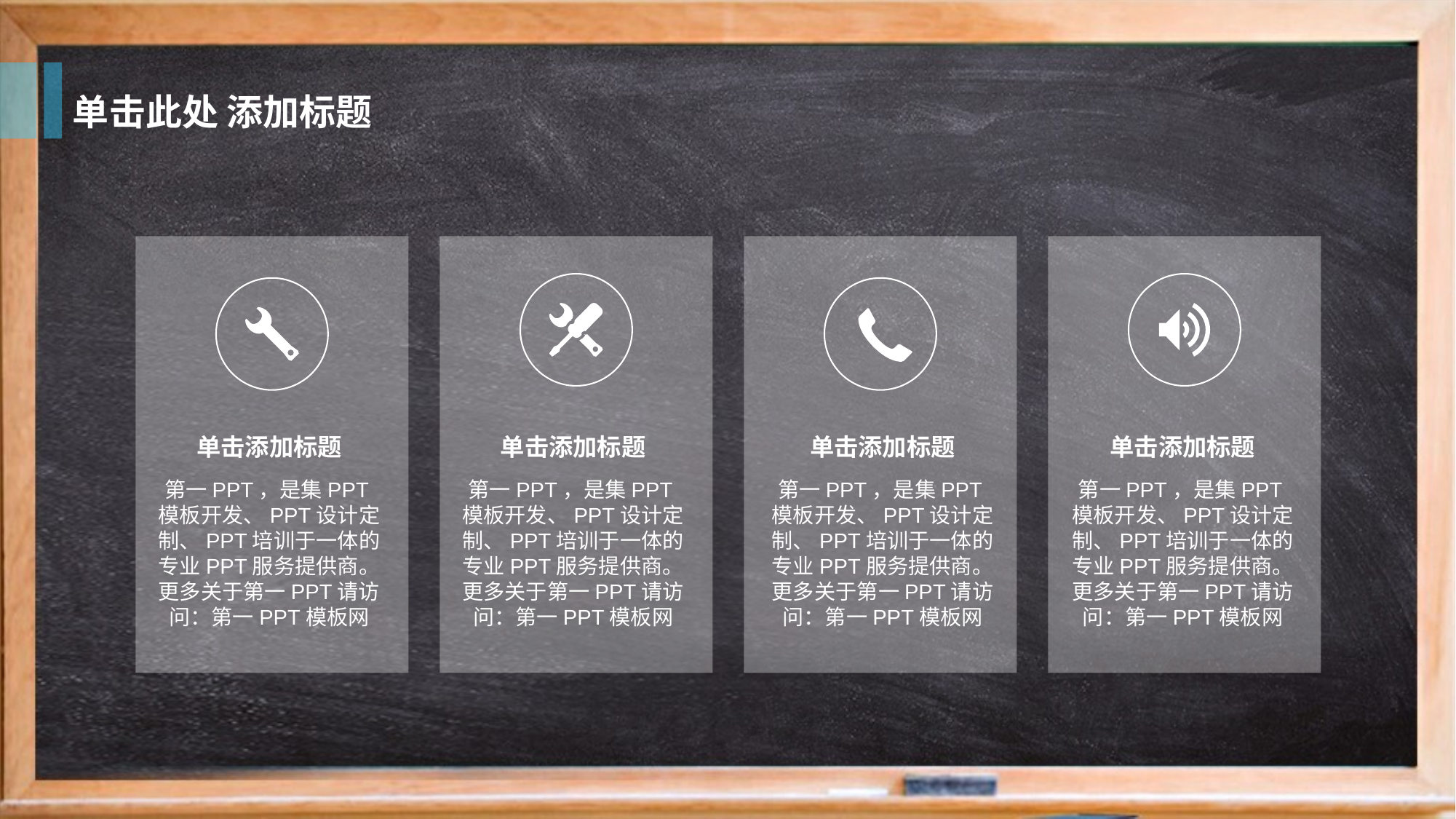

单击此处 添加标题

单击添加标题
第一PPT，是集PPT模板开发、PPT设计定制、PPT培训于一体的专业PPT服务提供商。更多关于第一PPT请访问：第一PPT模板网

单击添加标题
第一PPT，是集PPT模板开发、PPT设计定制、PPT培训于一体的专业PPT服务提供商。更多关于第一PPT请访问：第一PPT模板网

单击添加标题
第一PPT，是集PPT模板开发、PPT设计定制、PPT培训于一体的专业PPT服务提供商。更多关于第一PPT请访问：第一PPT模板网

单击添加标题
第一PPT，是集PPT模板开发、PPT设计定制、PPT培训于一体的专业PPT服务提供商。更多关于第一PPT请访问：第一PPT模板网